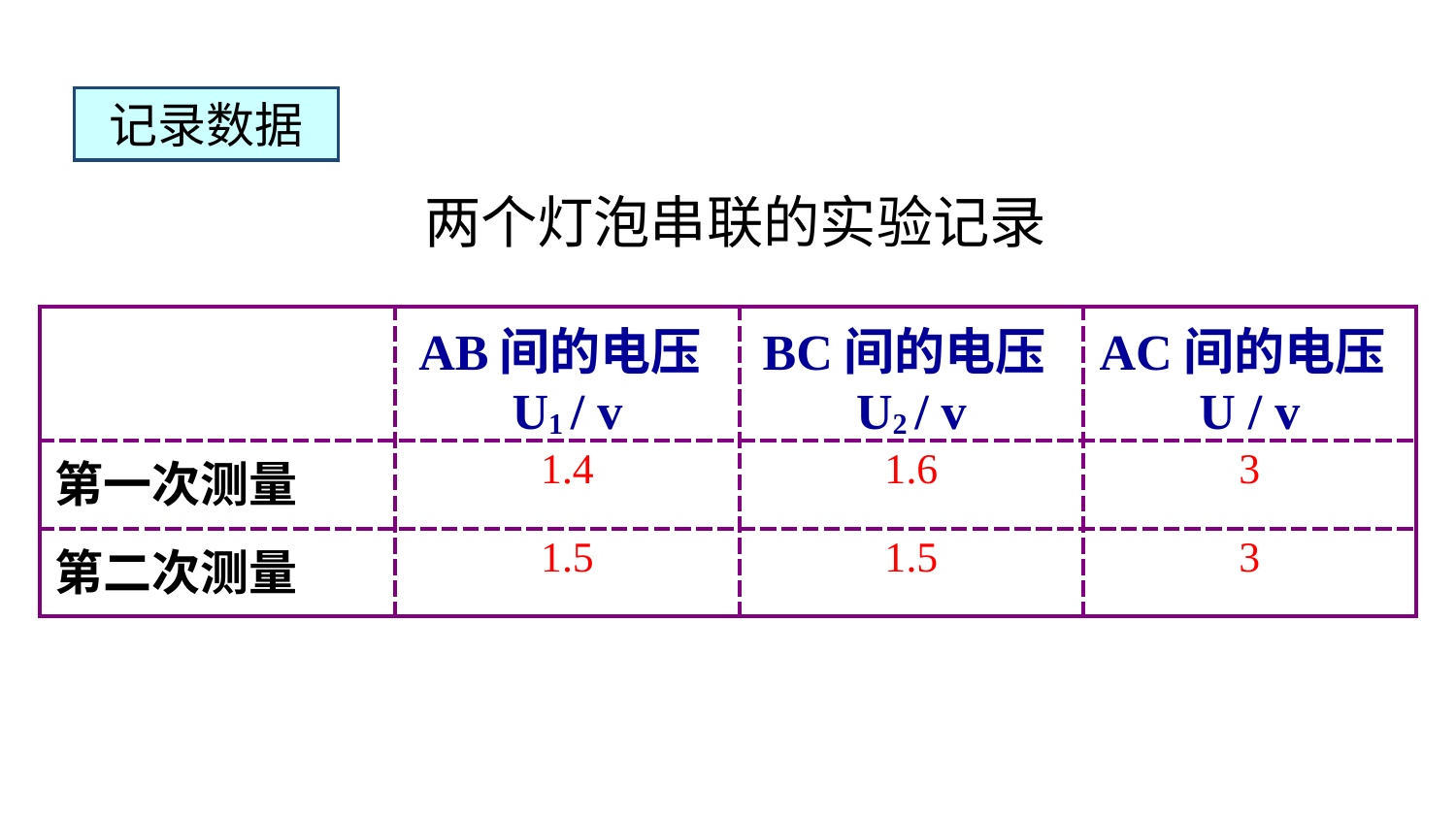

记录数据
两个灯泡串联的实验记录
|  | AB间的电压U1 / v | BC间的电压U2 / v | AC间的电压U / v |
| --- | --- | --- | --- |
| 第一次测量 | 1.4 | 1.6 | 3 |
| 第二次测量 | 1.5 | 1.5 | 3 |